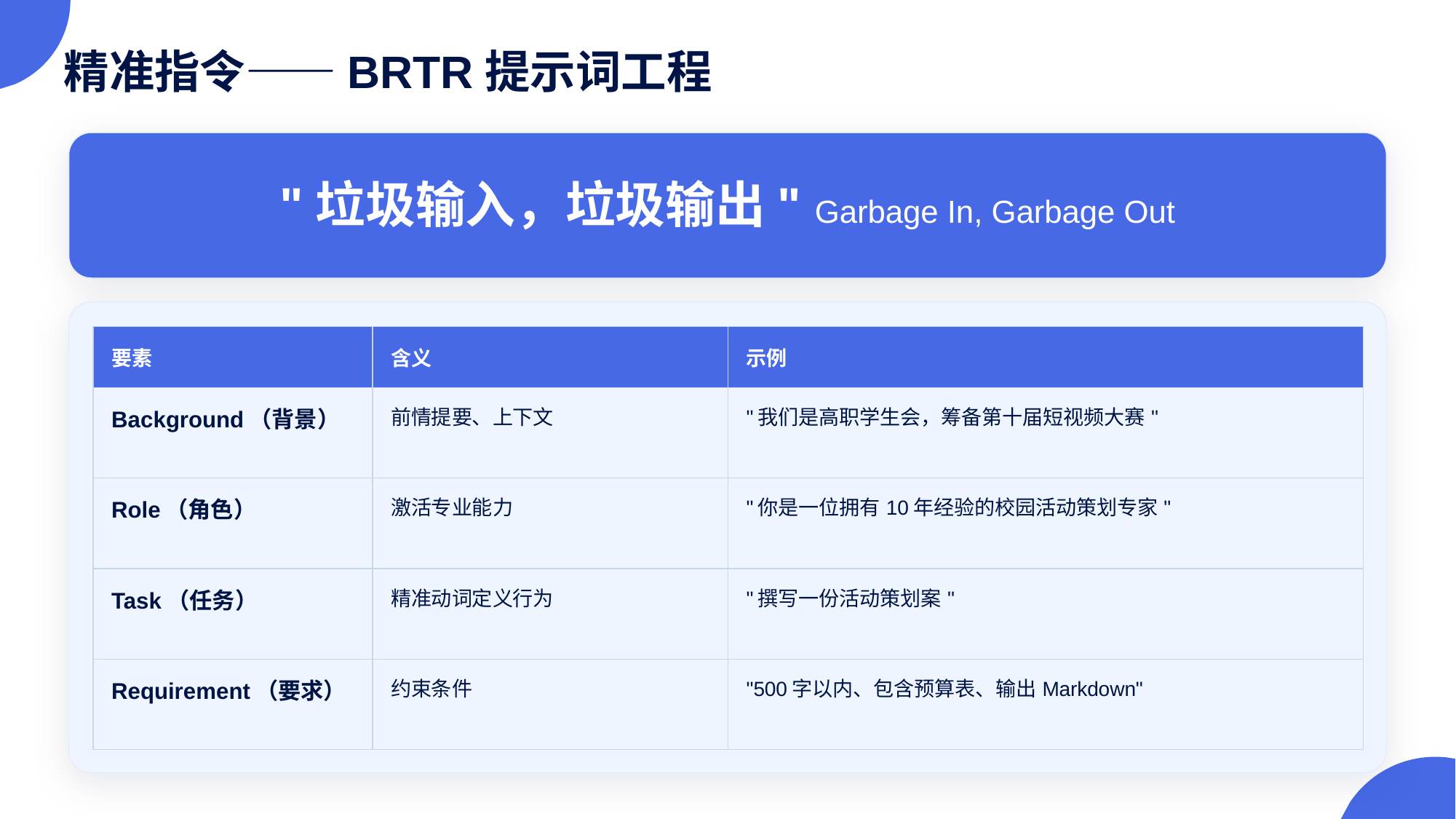

精准指令——BRTR提示词工程

"垃圾输入，垃圾输出" Garbage In, Garbage Out

| 要素 | 含义 | 示例 |
| --- | --- | --- |
| Background（背景） | 前情提要、上下文 | "我们是高职学生会，筹备第十届短视频大赛" |
| Role（角色） | 激活专业能力 | "你是一位拥有10年经验的校园活动策划专家" |
| Task（任务） | 精准动词定义行为 | "撰写一份活动策划案" |
| Requirement（要求） | 约束条件 | "500字以内、包含预算表、输出Markdown" |